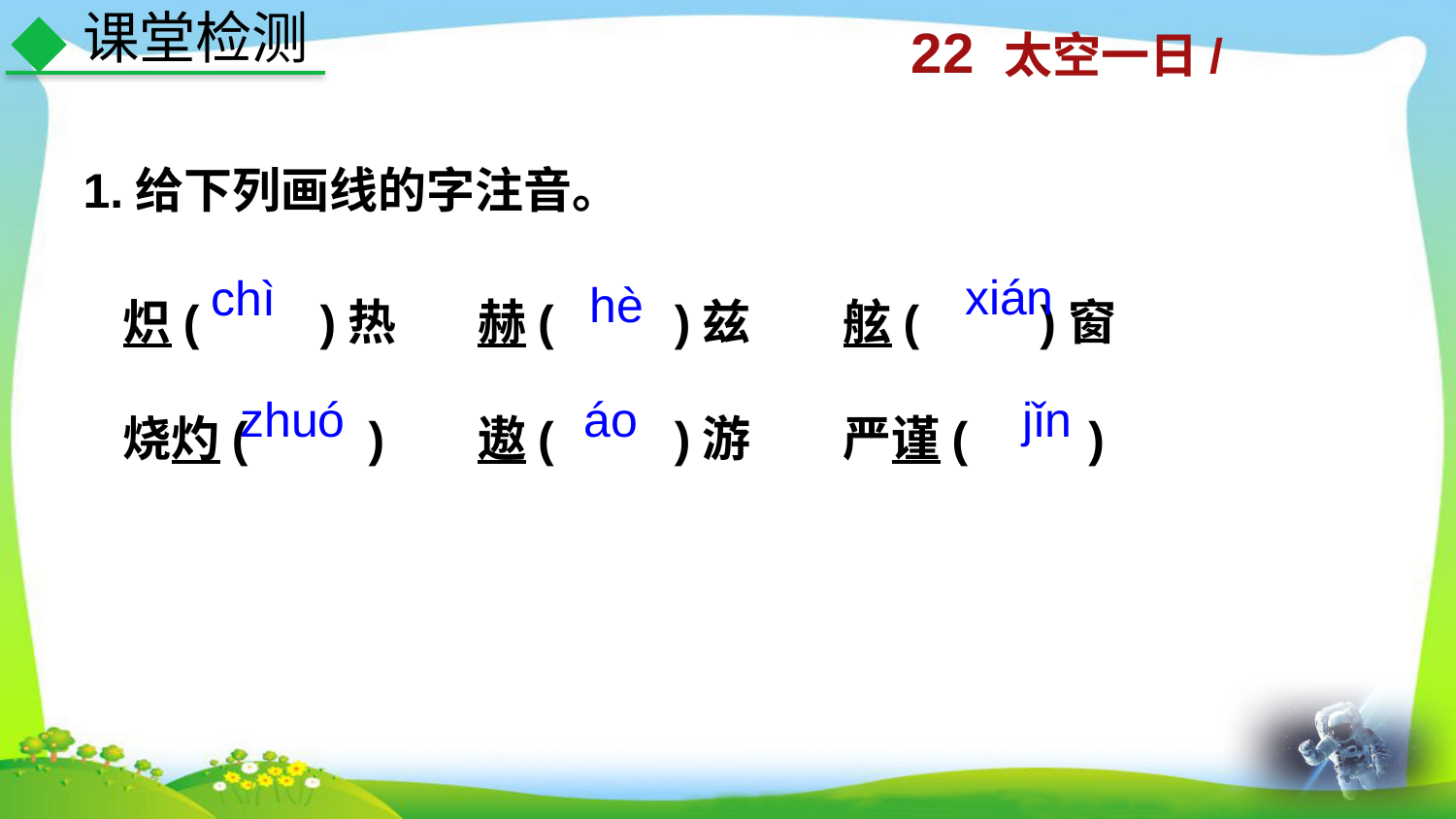

课堂检测

1.给下列画线的字注音。
炽(　　)热　   赫(　　)兹　    舷(　　)窗
烧灼(　　)　   遨(　　)游　    严谨(　　)
xián
chì
hè
zhuó
áo
jǐn